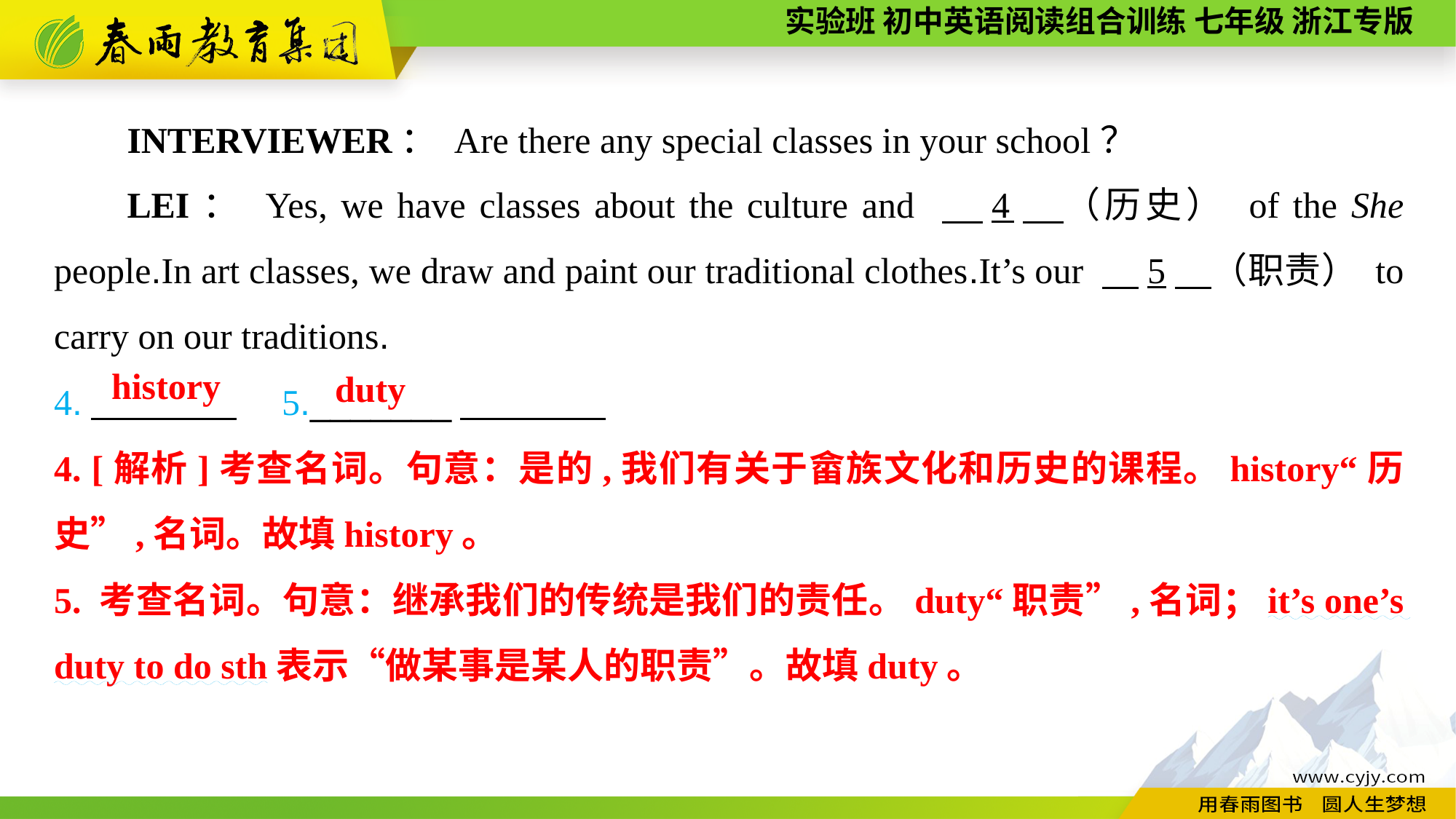

INTERVIEWER： Are there any special classes in your school？
LEI： Yes, we have classes about the culture and 　4　（历史） of the She people.In art classes, we draw and paint our traditional clothes.It’s our 　5　（职责） to carry on our traditions.
4.　　　　　5._______
history
duty
4. [解析]考查名词。句意：是的,我们有关于畲族文化和历史的课程。history“历史”,名词。故填history。
5. 考查名词。句意：继承我们的传统是我们的责任。duty“职责”,名词；it’s one’s duty to do sth表示“做某事是某人的职责”。故填duty。